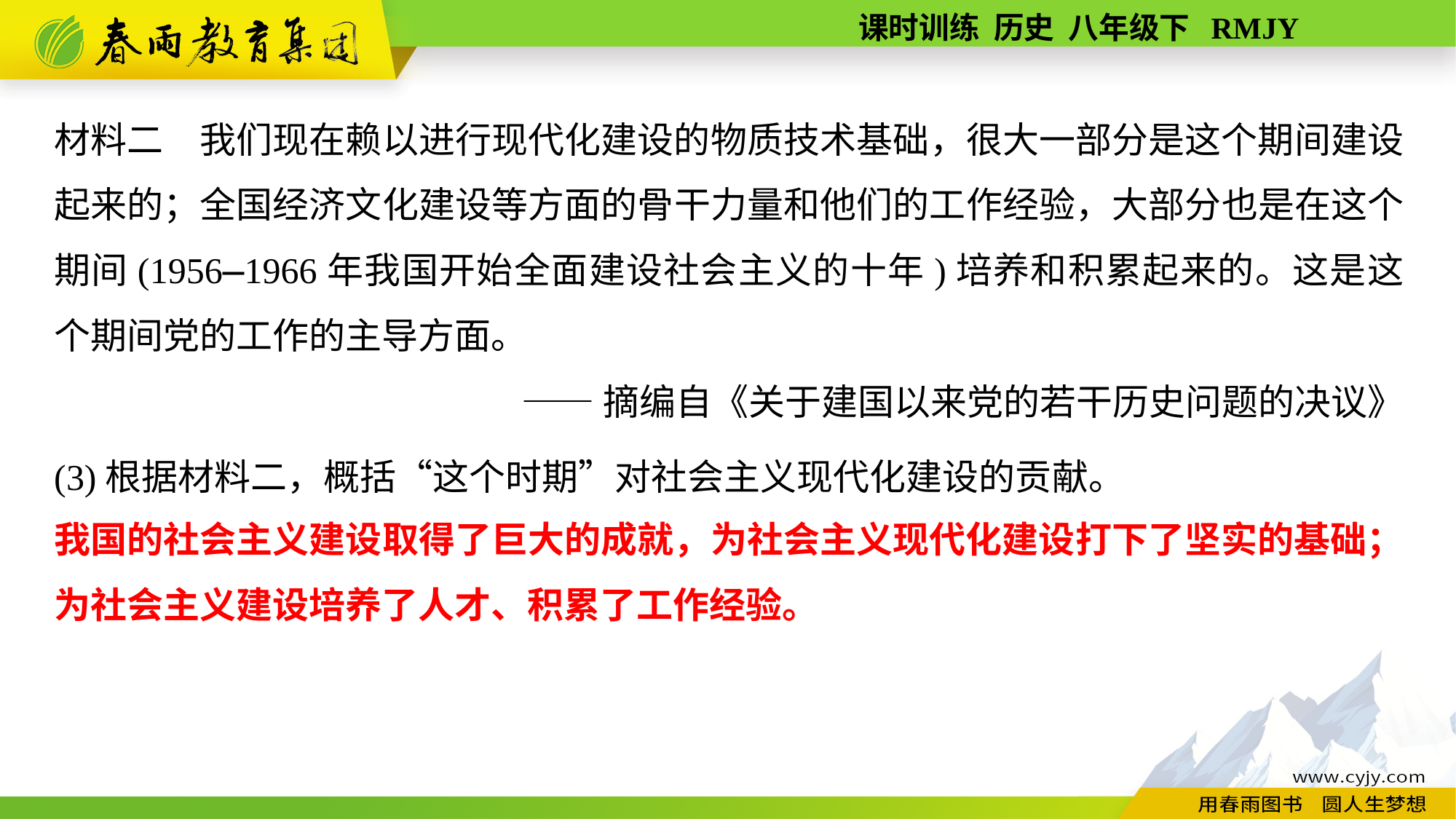

材料二　我们现在赖以进行现代化建设的物质技术基础，很大一部分是这个期间建设起来的；全国经济文化建设等方面的骨干力量和他们的工作经验，大部分也是在这个期间(1956—1966年我国开始全面建设社会主义的十年)培养和积累起来的。这是这个期间党的工作的主导方面。
——摘编自《关于建国以来党的若干历史问题的决议》
(3)根据材料二，概括“这个时期”对社会主义现代化建设的贡献。
我国的社会主义建设取得了巨大的成就，为社会主义现代化建设打下了坚实的基础；为社会主义建设培养了人才、积累了工作经验。